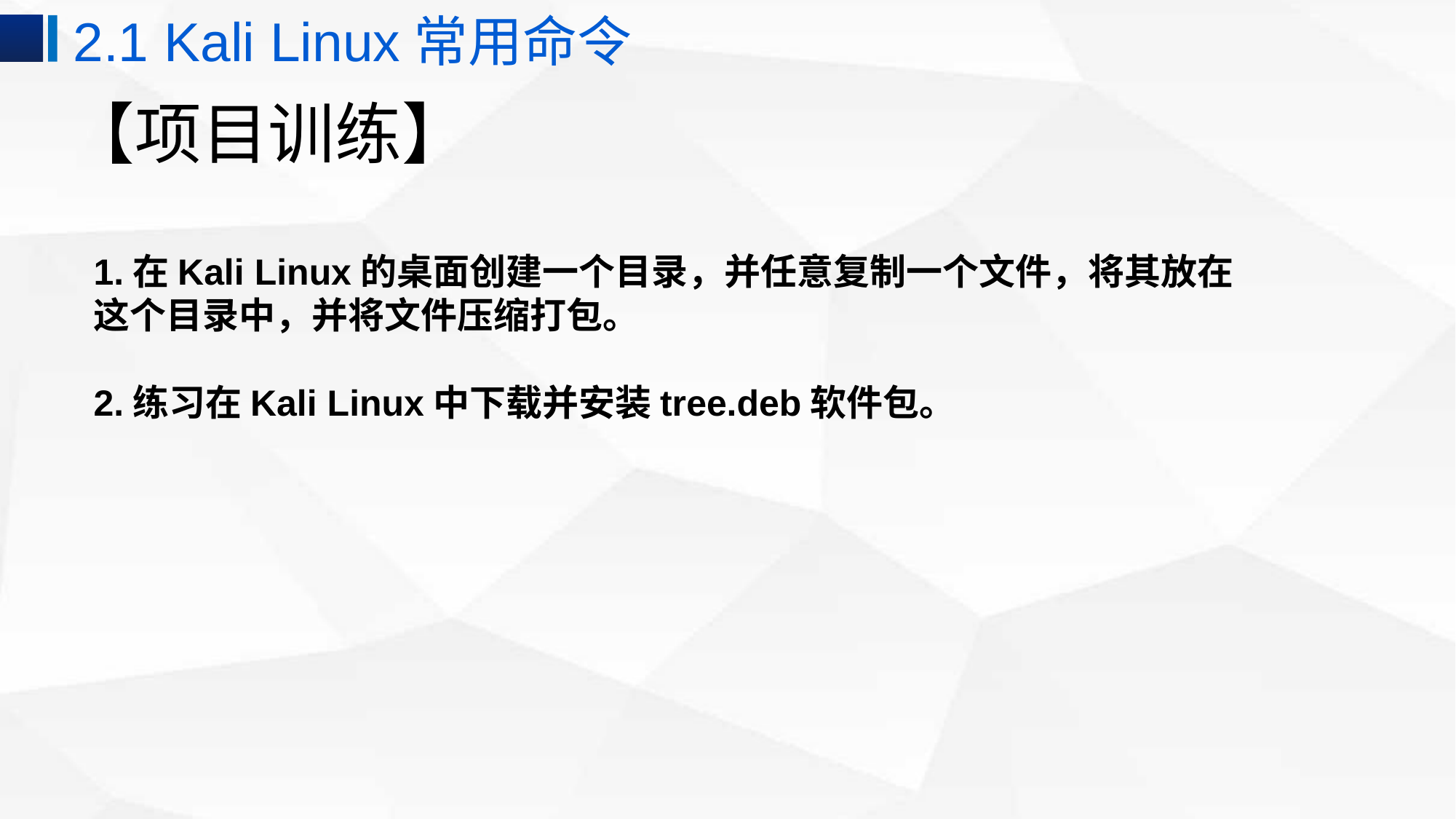

2.1 Kali Linux常用命令

# 【项目训练】
1.在Kali Linux的桌面创建一个目录，并任意复制一个文件，将其放在这个目录中，并将文件压缩打包。

2.练习在Kali Linux中下载并安装tree.deb软件包。